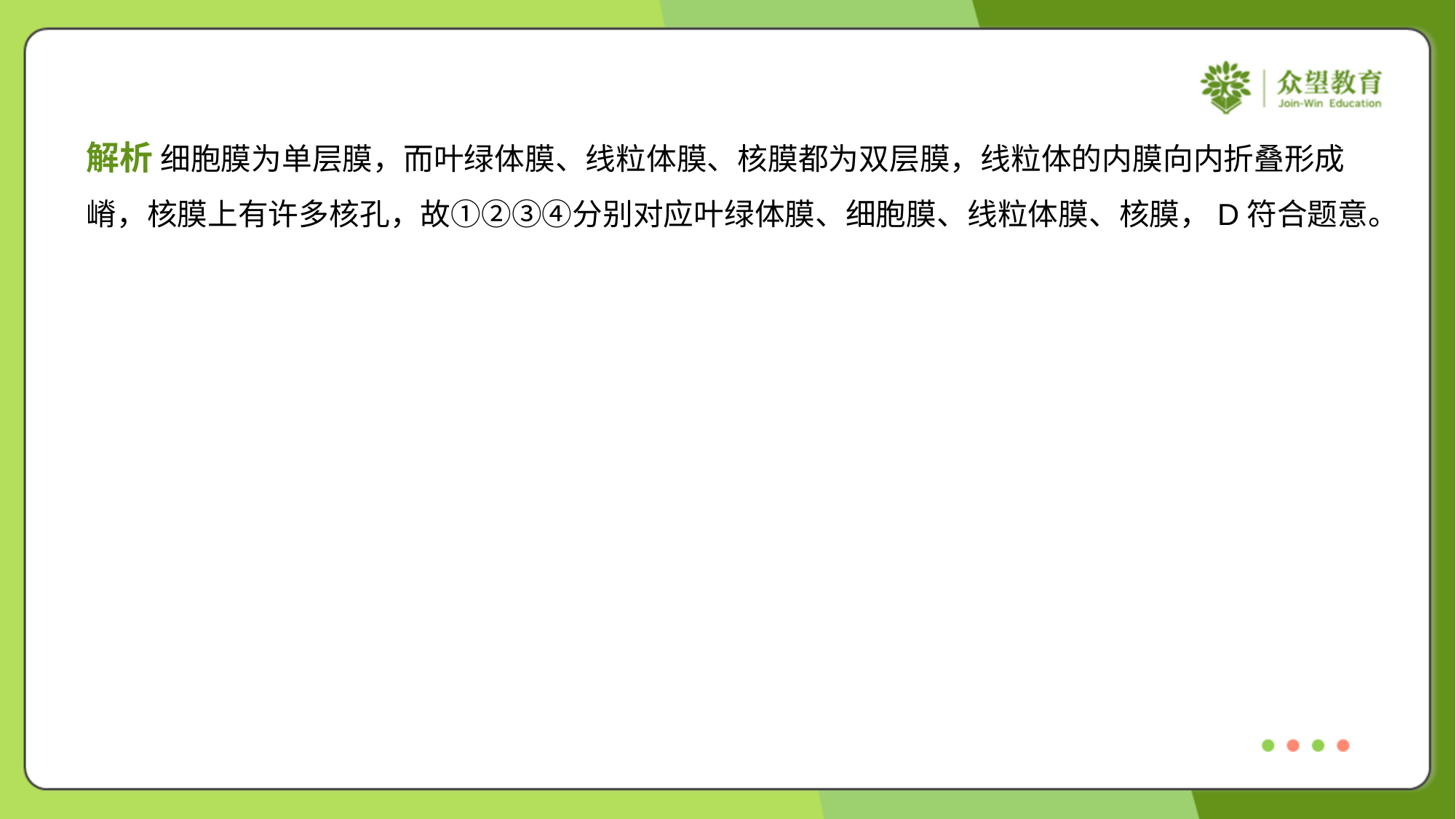

解析 细胞膜为单层膜，而叶绿体膜、线粒体膜、核膜都为双层膜，线粒体的内膜向内折叠形成
嵴，核膜上有许多核孔，故①②③④分别对应叶绿体膜、细胞膜、线粒体膜、核膜，D符合题意。